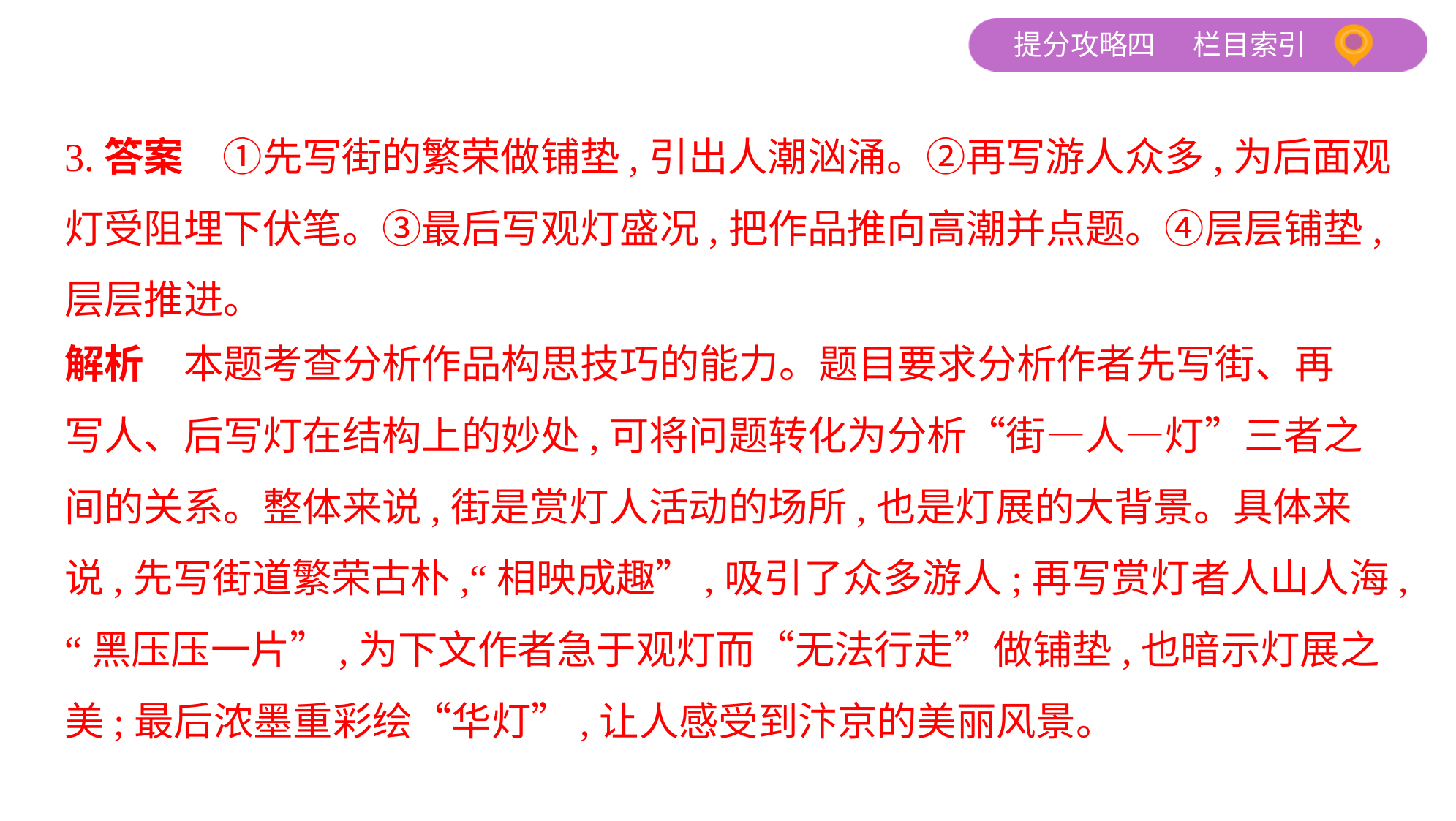

3.答案　①先写街的繁荣做铺垫,引出人潮汹涌。②再写游人众多,为后面观
灯受阻埋下伏笔。③最后写观灯盛况,把作品推向高潮并点题。④层层铺垫,
层层推进。
解析　本题考查分析作品构思技巧的能力。题目要求分析作者先写街、再
写人、后写灯在结构上的妙处,可将问题转化为分析“街—人—灯”三者之
间的关系。整体来说,街是赏灯人活动的场所,也是灯展的大背景。具体来
说,先写街道繁荣古朴,“相映成趣”,吸引了众多游人;再写赏灯者人山人海,
“黑压压一片”,为下文作者急于观灯而“无法行走”做铺垫,也暗示灯展之
美;最后浓墨重彩绘“华灯”,让人感受到汴京的美丽风景。